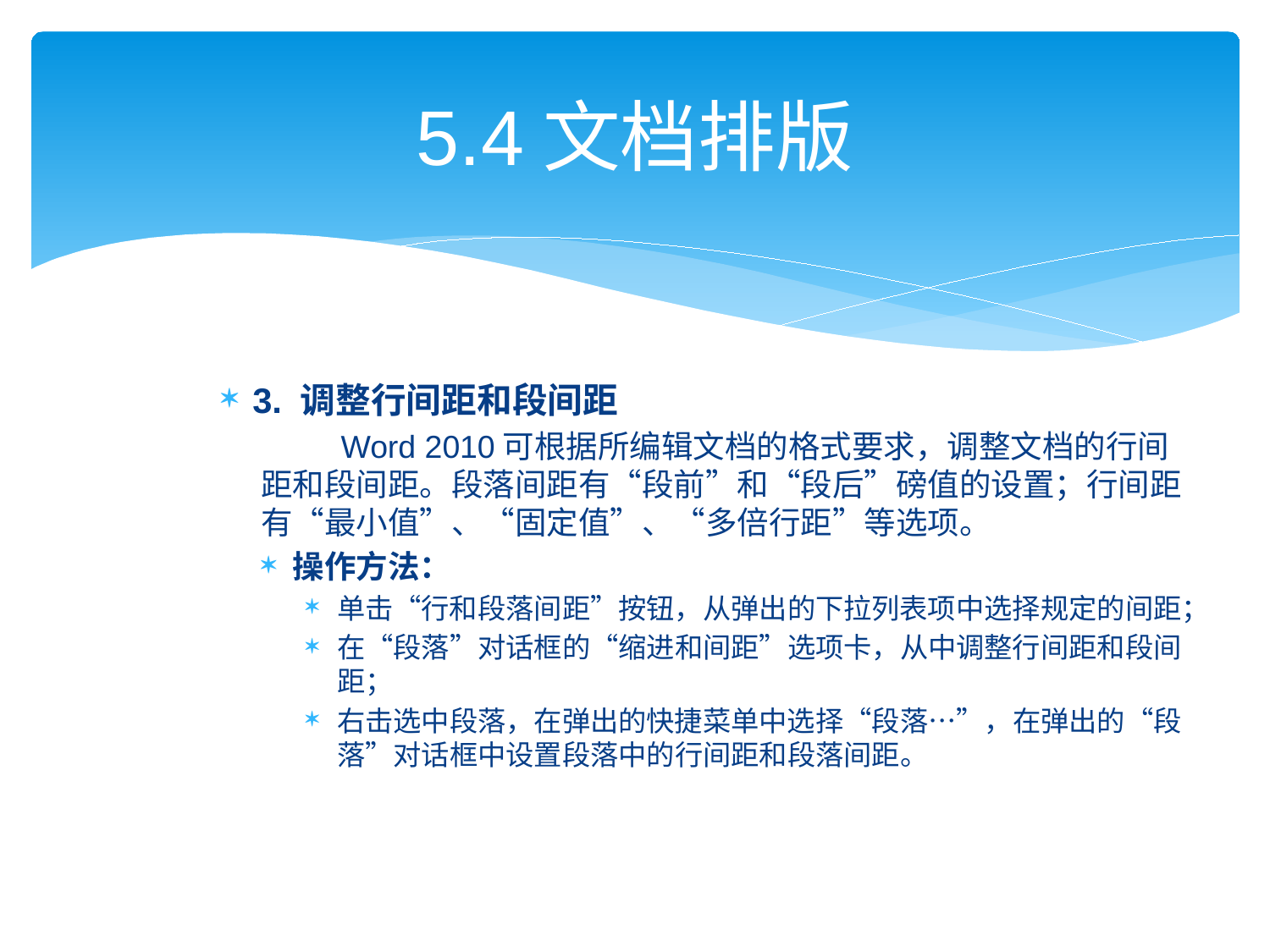

# 5.4文档排版
3. 调整行间距和段间距
         Word 2010可根据所编辑文档的格式要求，调整文档的行间距和段间距。段落间距有“段前”和“段后”磅值的设置；行间距有“最小值”、“固定值”、“多倍行距”等选项。
操作方法：
单击“行和段落间距”按钮，从弹出的下拉列表项中选择规定的间距；
在“段落”对话框的“缩进和间距”选项卡，从中调整行间距和段间距；
右击选中段落，在弹出的快捷菜单中选择“段落…”，在弹出的“段落”对话框中设置段落中的行间距和段落间距。